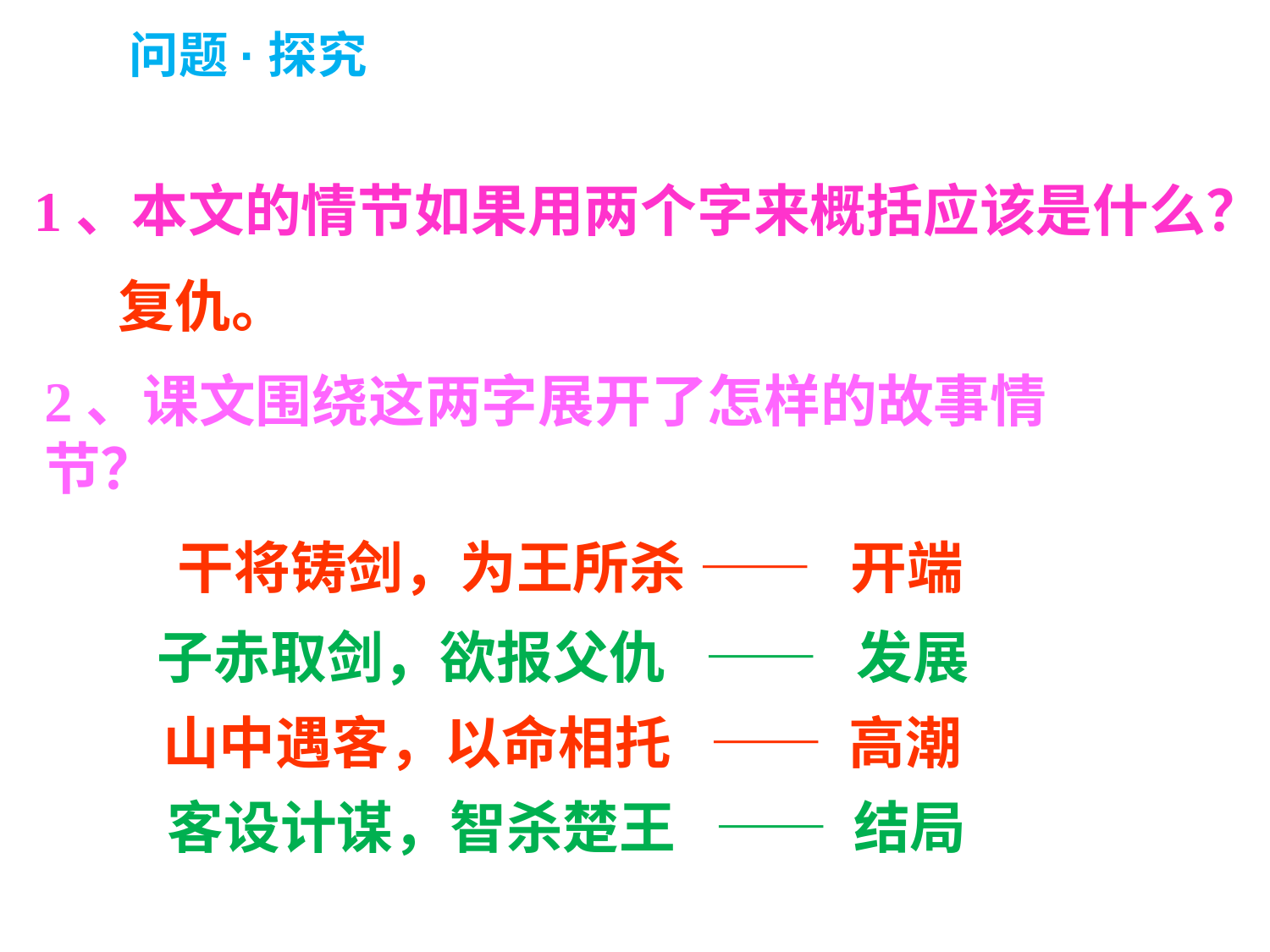

问题·探究
1、本文的情节如果用两个字来概括应该是什么？

复仇。
2、课文围绕这两字展开了怎样的故事情节？
干将铸剑，为王所杀 ——   开端
子赤取剑，欲报父仇   ——   发展
山中遇客，以命相托   ——  高潮
客设计谋，智杀楚王   ——  结局